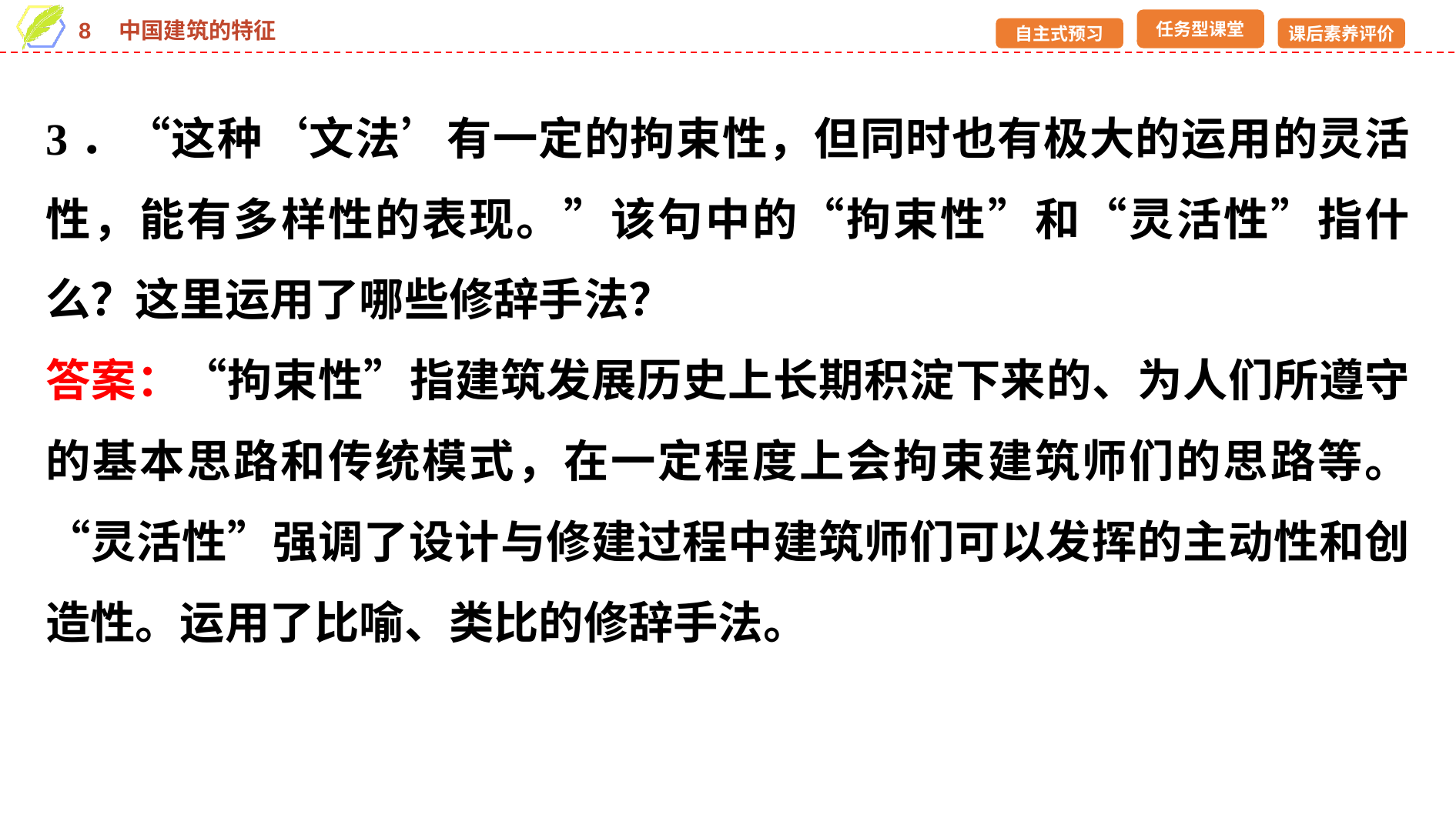

3．“这种‘文法’有一定的拘束性，但同时也有极大的运用的灵活性，能有多样性的表现。”该句中的“拘束性”和“灵活性”指什么？这里运用了哪些修辞手法？
答案：“拘束性”指建筑发展历史上长期积淀下来的、为人们所遵守的基本思路和传统模式，在一定程度上会拘束建筑师们的思路等。“灵活性”强调了设计与修建过程中建筑师们可以发挥的主动性和创造性。运用了比喻、类比的修辞手法。